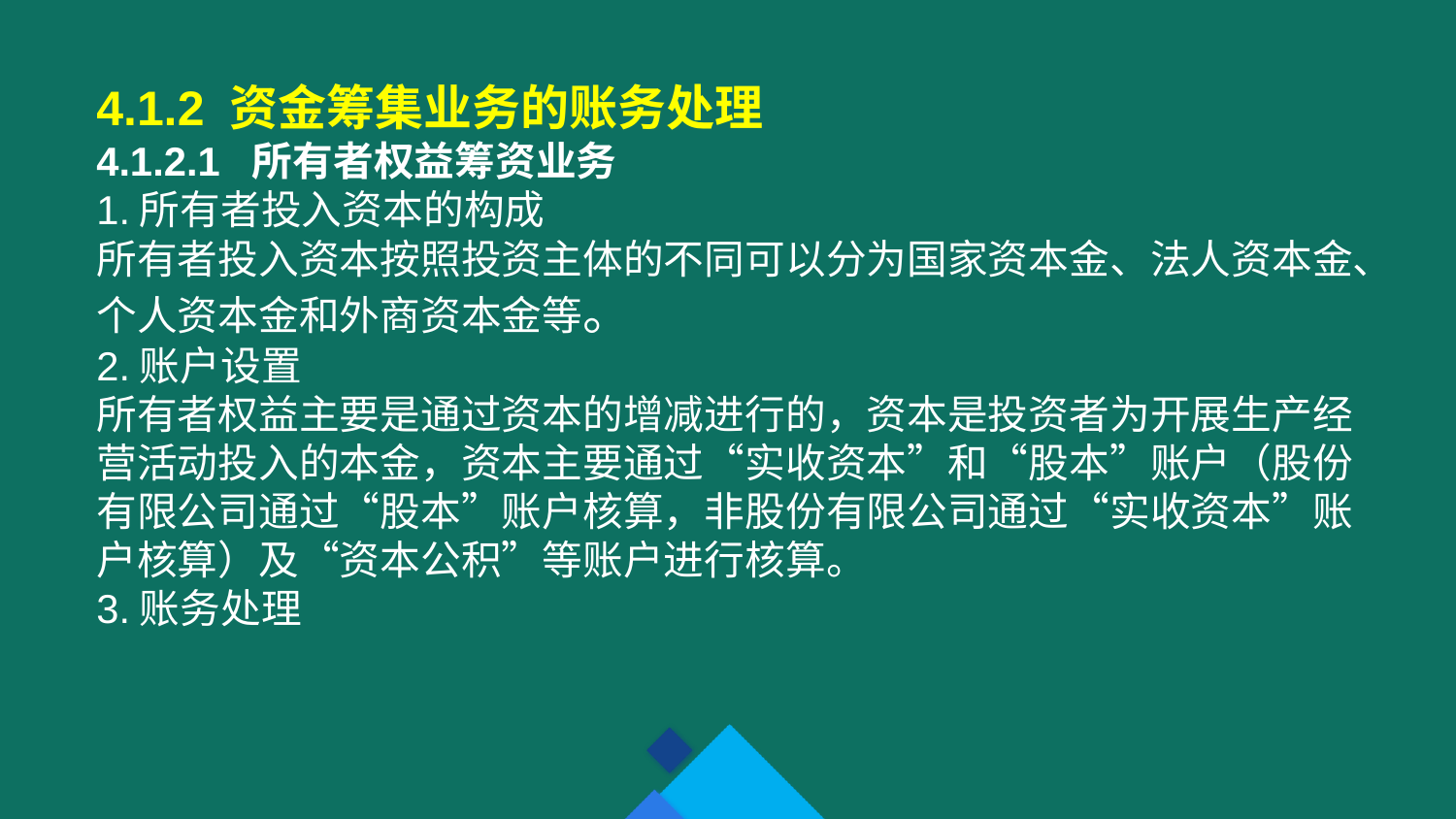

4.1.2 资金筹集业务的账务处理
4.1.2.1  所有者权益筹资业务
1.所有者投入资本的构成
所有者投入资本按照投资主体的不同可以分为国家资本金、法人资本金、个人资本金和外商资本金等。
2.账户设置
所有者权益主要是通过资本的增减进行的，资本是投资者为开展生产经营活动投入的本金，资本主要通过“实收资本”和“股本”账户（股份有限公司通过“股本”账户核算，非股份有限公司通过“实收资本”账户核算）及“资本公积”等账户进行核算。
3.账务处理